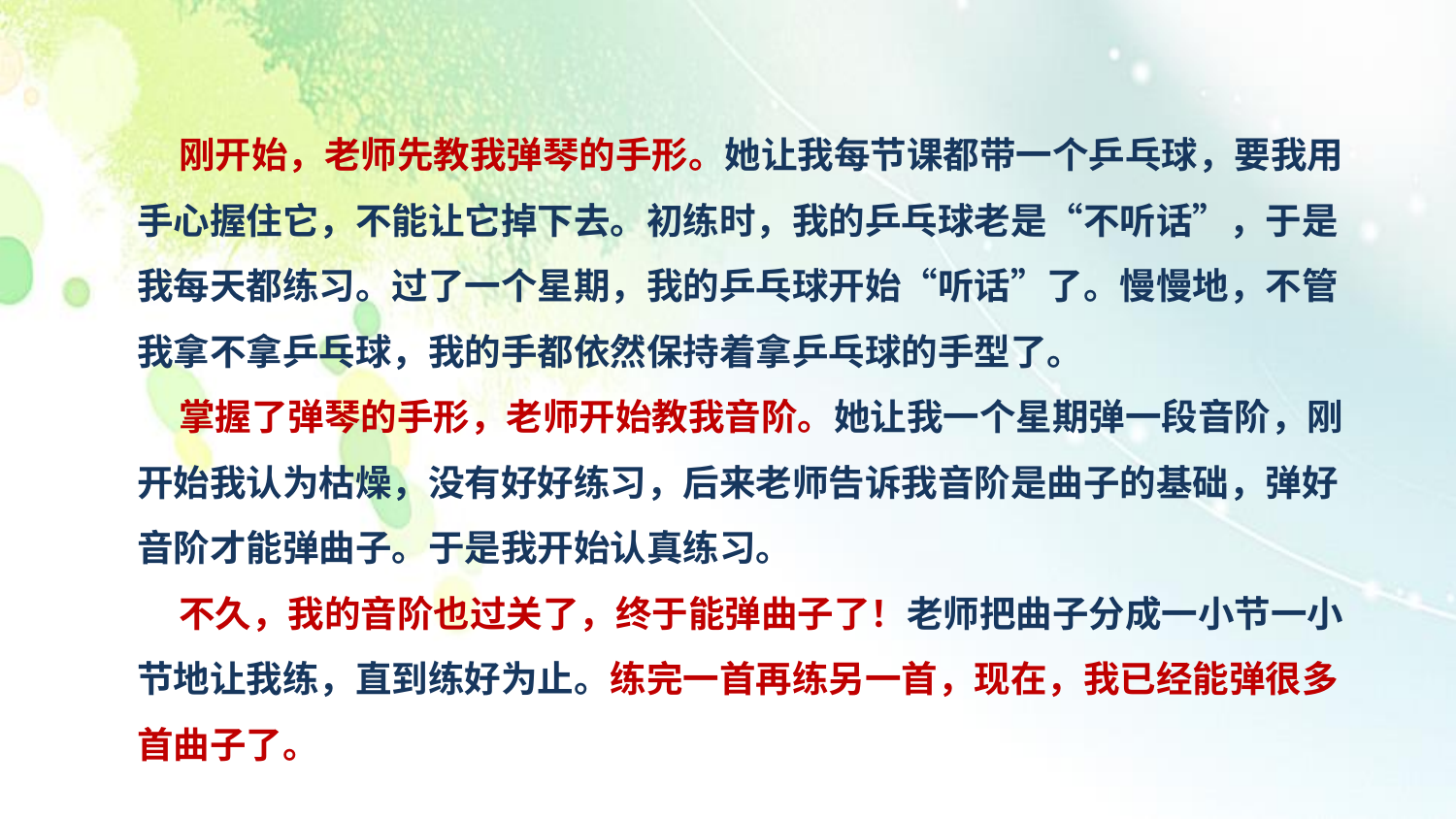

刚开始，老师先教我弹琴的手形。她让我每节课都带一个乒乓球，要我用手心握住它，不能让它掉下去。初练时，我的乒乓球老是“不听话”，于是我每天都练习。过了一个星期，我的乒乓球开始“听话”了。慢慢地，不管我拿不拿乒乓球，我的手都依然保持着拿乒乓球的手型了。
    掌握了弹琴的手形，老师开始教我音阶。她让我一个星期弹一段音阶，刚开始我认为枯燥，没有好好练习，后来老师告诉我音阶是曲子的基础，弹好音阶才能弹曲子。于是我开始认真练习。
    不久，我的音阶也过关了，终于能弹曲子了！老师把曲子分成一小节一小节地让我练，直到练好为止。练完一首再练另一首，现在，我已经能弹很多首曲子了。